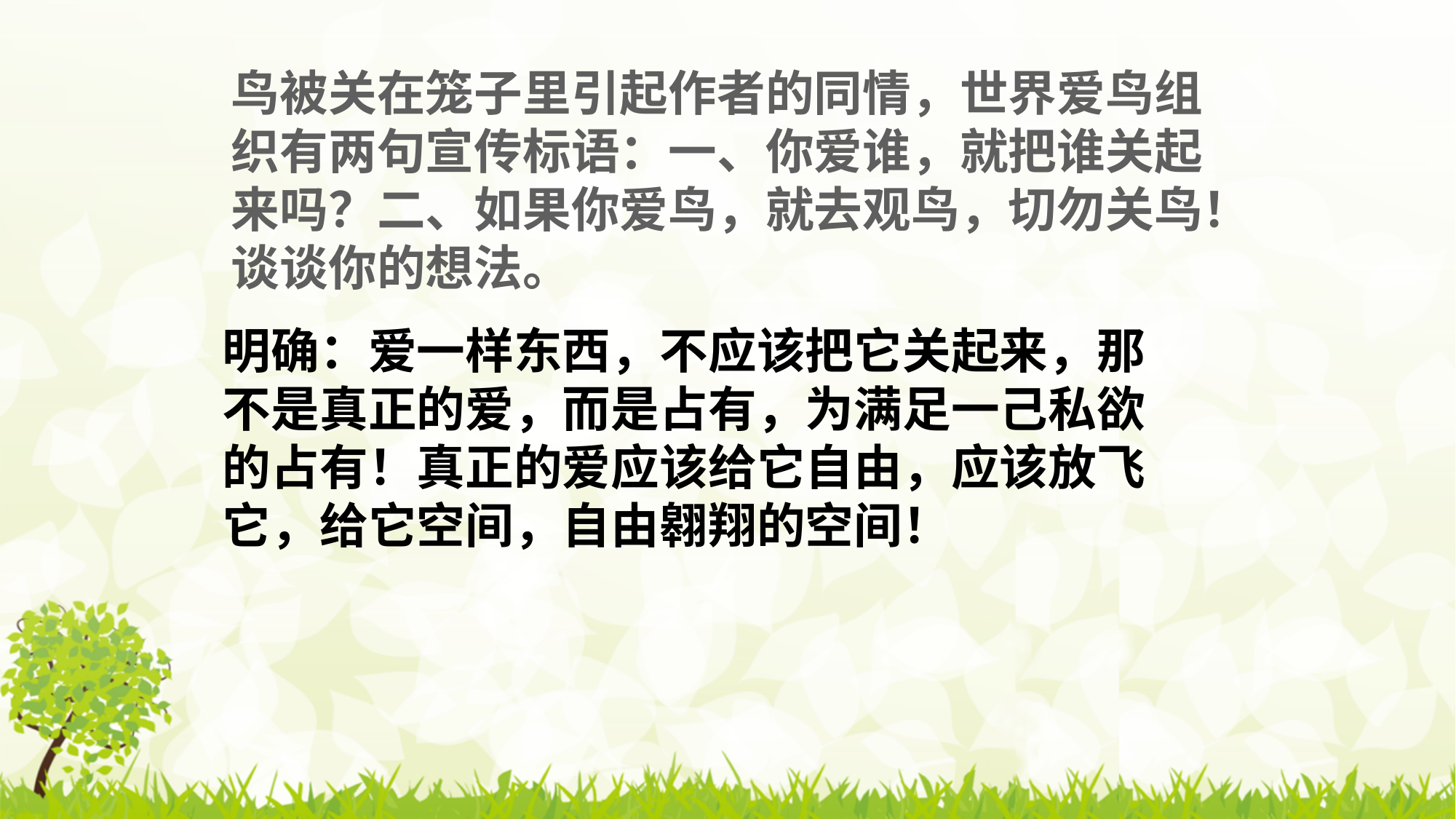

鸟被关在笼子里引起作者的同情，世界爱鸟组织有两句宣传标语：一、你爱谁，就把谁关起来吗？二、如果你爱鸟，就去观鸟，切勿关鸟！谈谈你的想法。

明确：爱一样东西，不应该把它关起来，那不是真正的爱，而是占有，为满足一己私欲的占有！真正的爱应该给它自由，应该放飞它，给它空间，自由翱翔的空间！